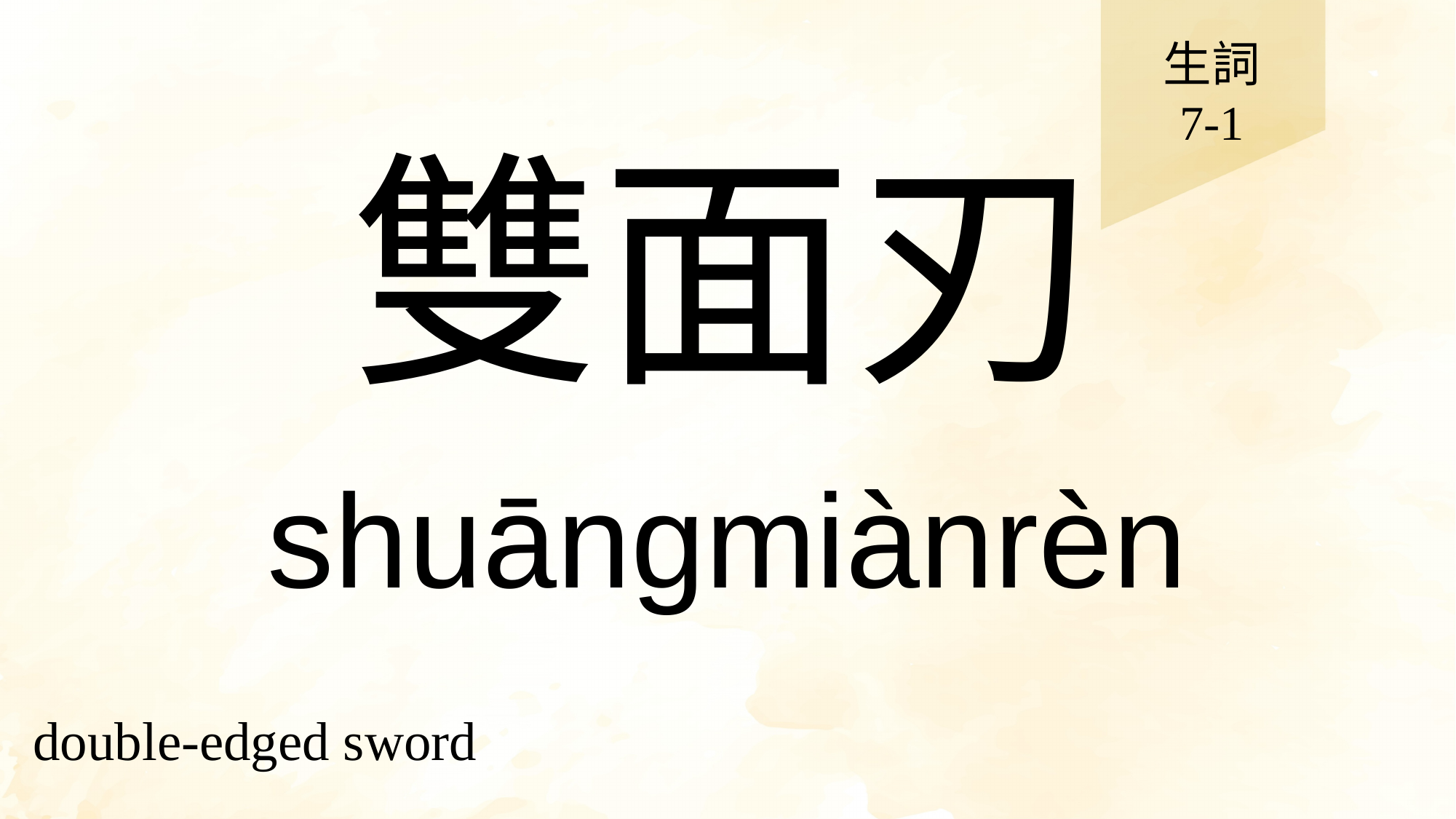

生詞
7-1
# 雙面刃
shuāngmiànrèn
double-edged sword